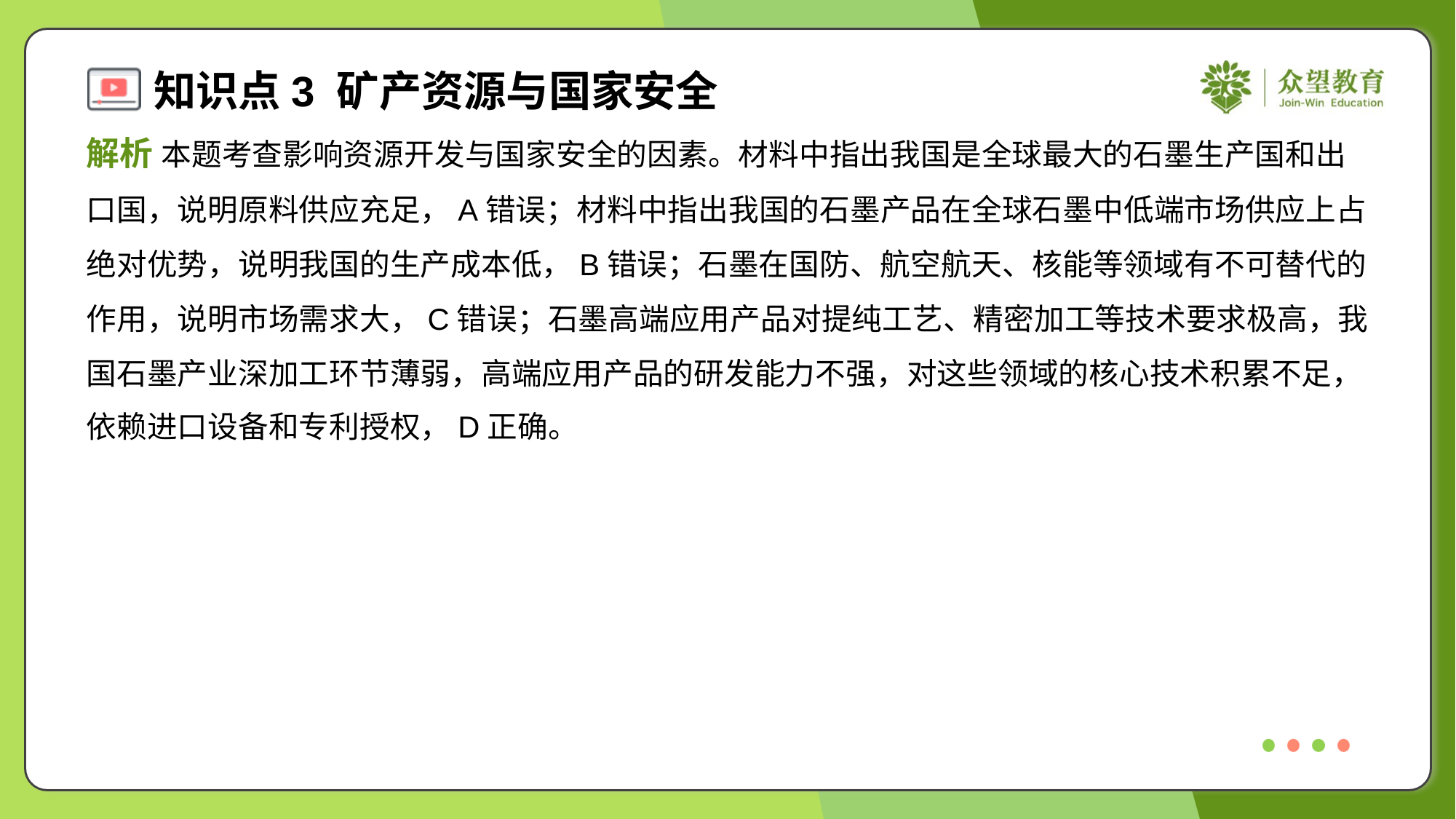

解析 本题考查影响资源开发与国家安全的因素。材料中指出我国是全球最大的石墨生产国和出
口国，说明原料供应充足，A错误；材料中指出我国的石墨产品在全球石墨中低端市场供应上占
绝对优势，说明我国的生产成本低，B错误；石墨在国防、航空航天、核能等领域有不可替代的
作用，说明市场需求大，C错误；石墨高端应用产品对提纯工艺、精密加工等技术要求极高，我
国石墨产业深加工环节薄弱，高端应用产品的研发能力不强，对这些领域的核心技术积累不足，
依赖进口设备和专利授权，D正确。